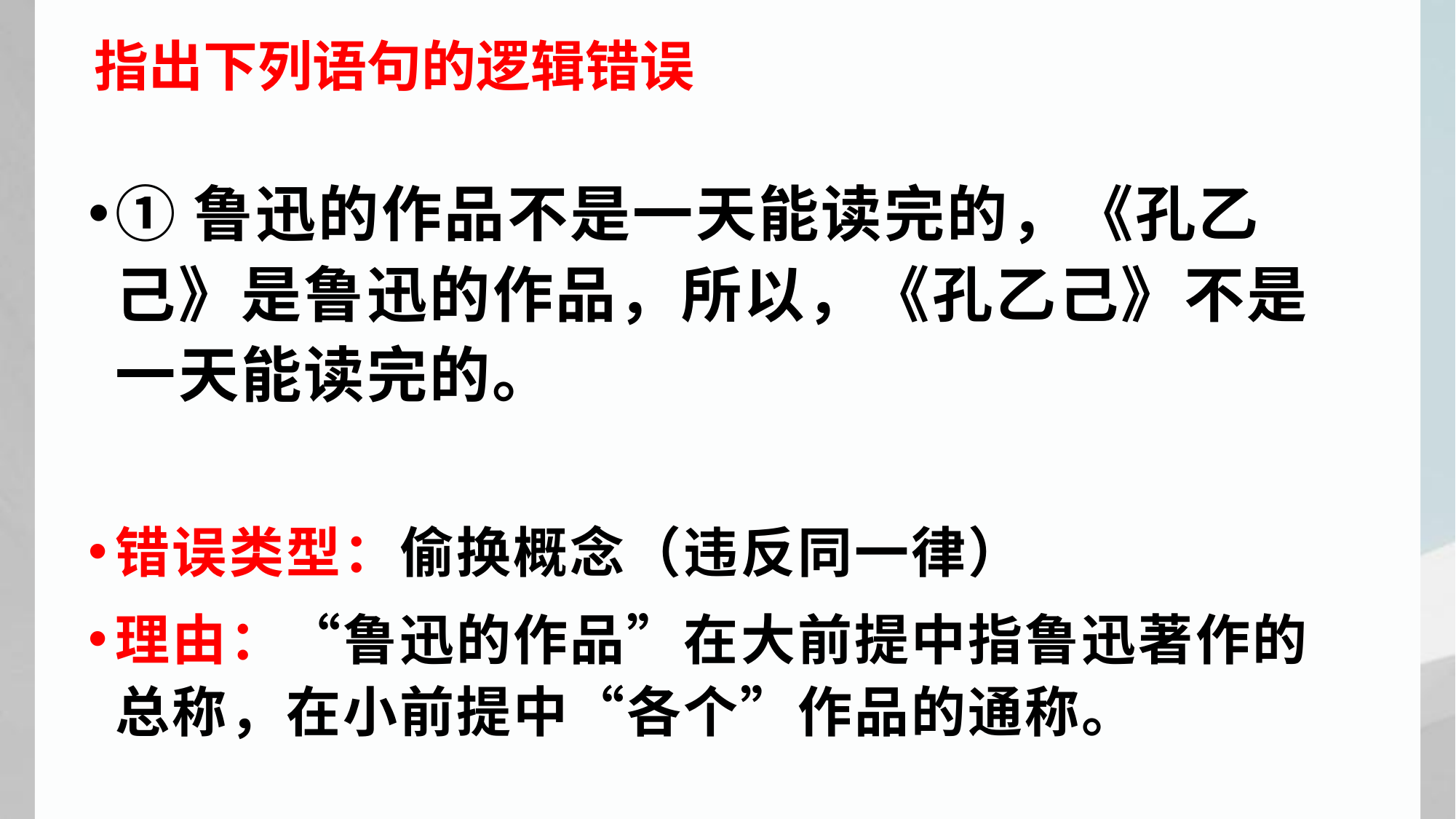

指出下列语句的逻辑错误
①鲁迅的作品不是一天能读完的，《孔乙己》是鲁迅的作品，所以，《孔乙己》不是一天能读完的。

错误类型：偷换概念（违反同一律）
理由：“鲁迅的作品”在大前提中指鲁迅著作的总称，在小前提中“各个”作品的通称。